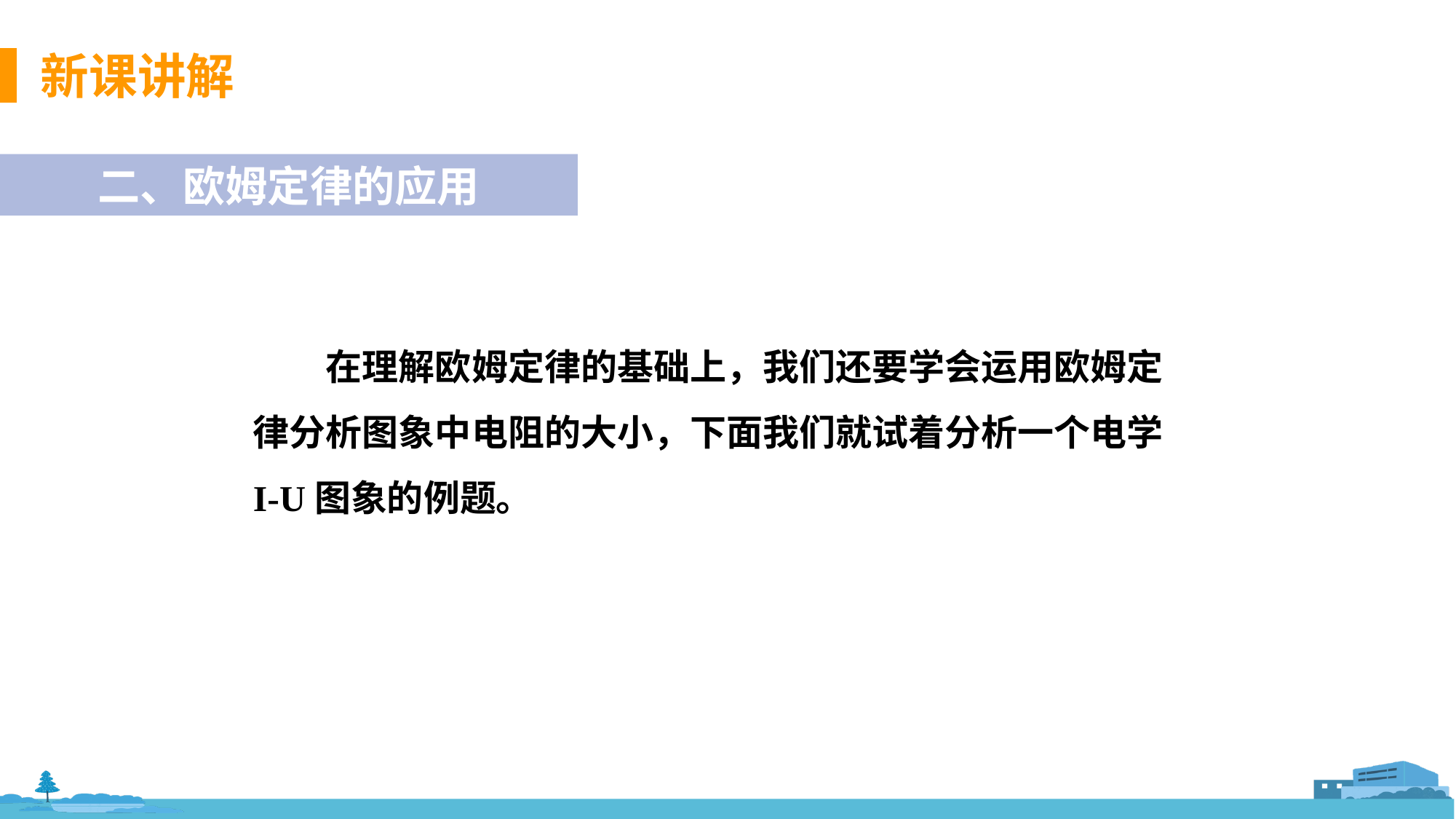

二、欧姆定律的应用
在理解欧姆定律的基础上，我们还要学会运用欧姆定律分析图象中电阻的大小，下面我们就试着分析一个电学I-U图象的例题。